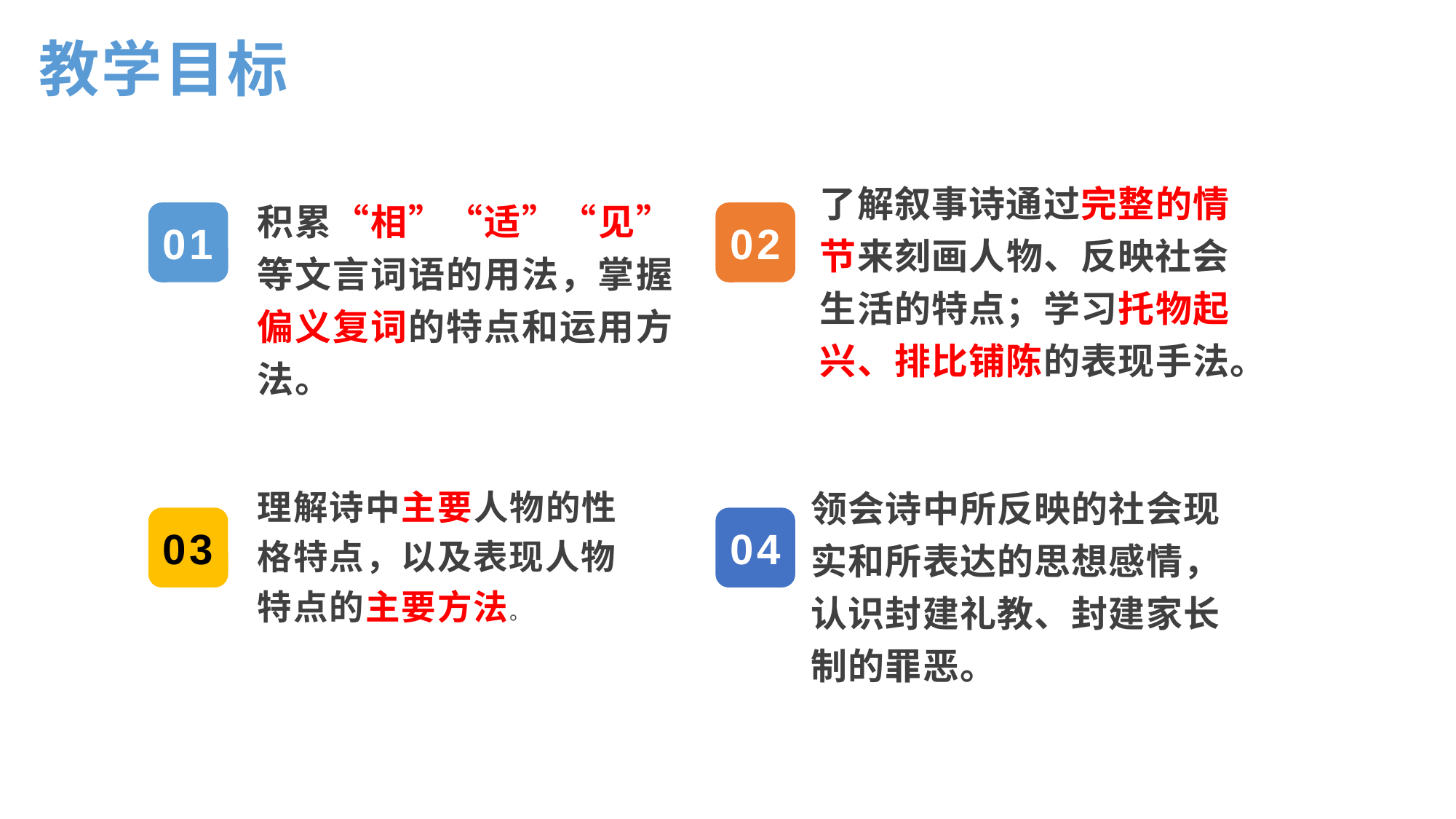

教学目标
了解叙事诗通过完整的情节来刻画人物、反映社会生活的特点；学习托物起兴、排比铺陈的表现手法。
积累“相”“适”“见”等文言词语的用法，掌握偏义复词的特点和运用方法。

01
02
领会诗中所反映的社会现实和所表达的思想感情，认识封建礼教、封建家长制的罪恶。
理解诗中主要人物的性格特点，以及表现人物特点的主要方法。

03
04